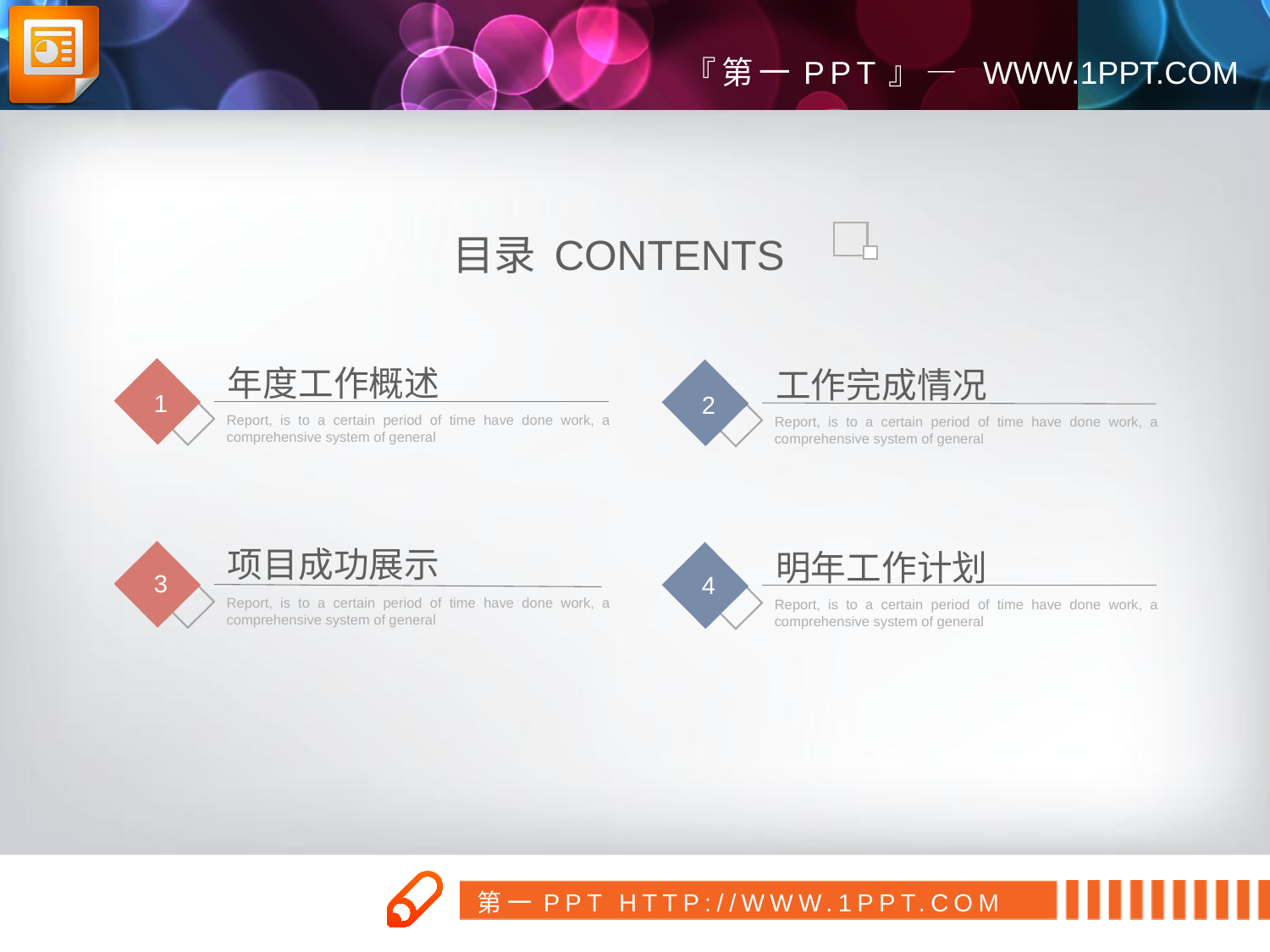

目录 CONTENTS

年度工作概述
工作完成情况

1
2

Report, is to a certain period of time have done work, a comprehensive system of general
Report, is to a certain period of time have done work, a comprehensive system of general
项目成功展示
明年工作计划

3
4

Report, is to a certain period of time have done work, a comprehensive system of general
Report, is to a certain period of time have done work, a comprehensive system of general